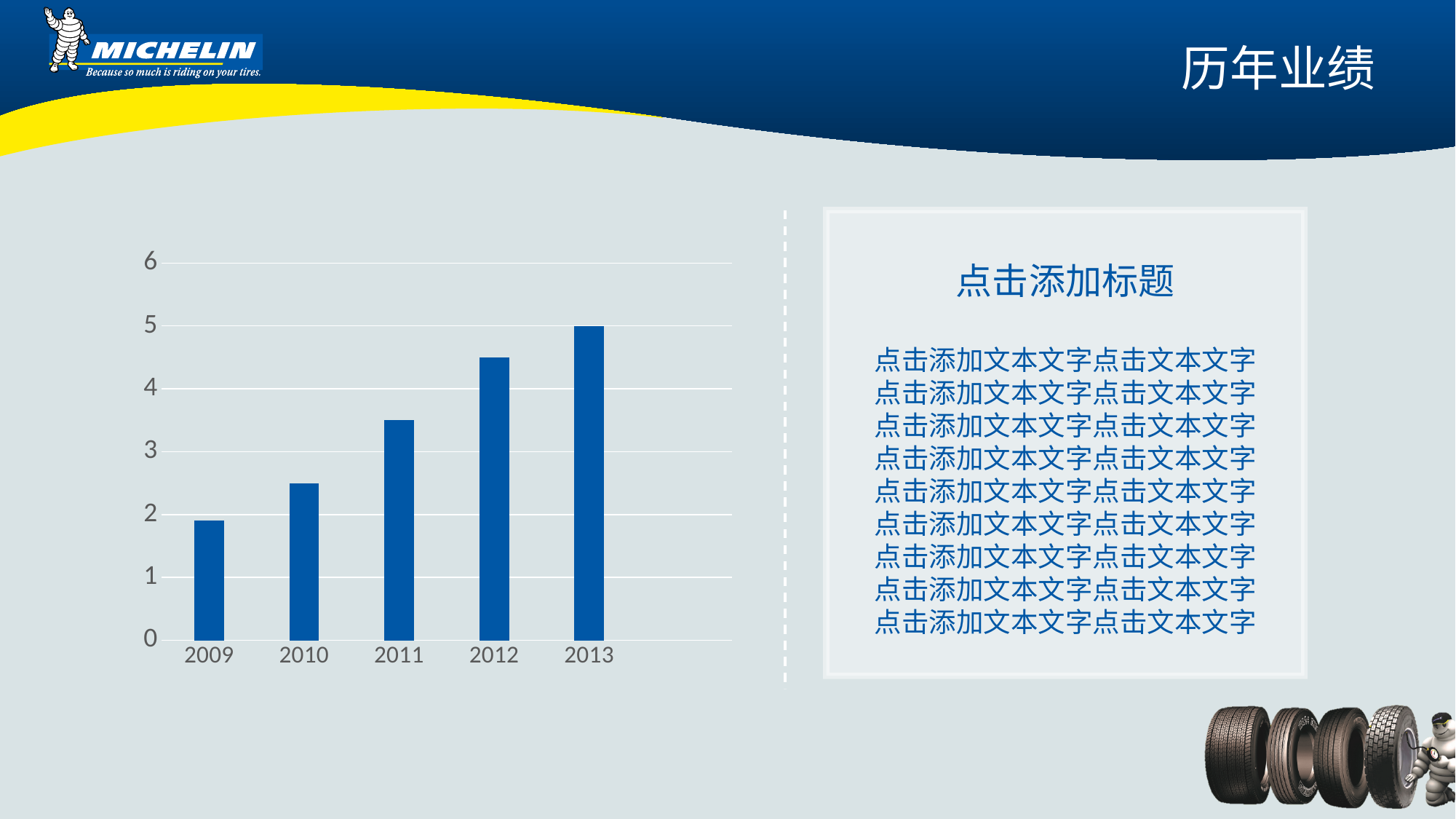

历年业绩

### Chart

| Category | 系列 1 |
|---|---|
| 2009 | 1.9000000000000001 |
| 2010 | 2.5 |
| 2011 | 3.5 |
| 2012 | 4.5 |
| 2013 | 5.0 |
|  | None |
点击添加标题
点击添加文本文字点击文本文字
点击添加文本文字点击文本文字
点击添加文本文字点击文本文字
点击添加文本文字点击文本文字
点击添加文本文字点击文本文字
点击添加文本文字点击文本文字
点击添加文本文字点击文本文字
点击添加文本文字点击文本文字
点击添加文本文字点击文本文字